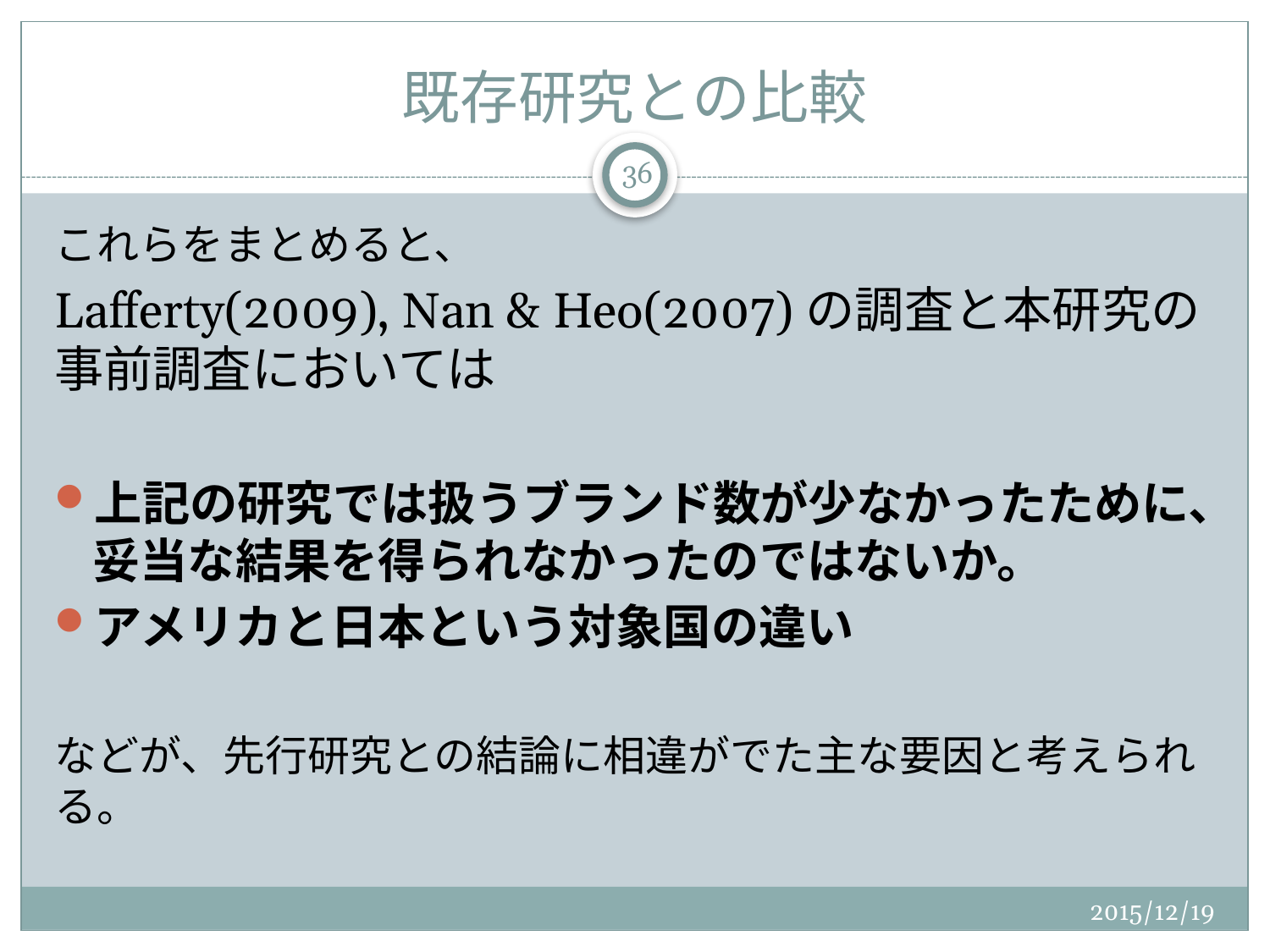

# 既存研究との比較
36
これらをまとめると、
Lafferty(2009), Nan & Heo(2007)の調査と本研究の事前調査においては

上記の研究では扱うブランド数が少なかったために、妥当な結果を得られなかったのではないか。
アメリカと日本という対象国の違い

などが、先行研究との結論に相違がでた主な要因と考えられる。
2015/12/19